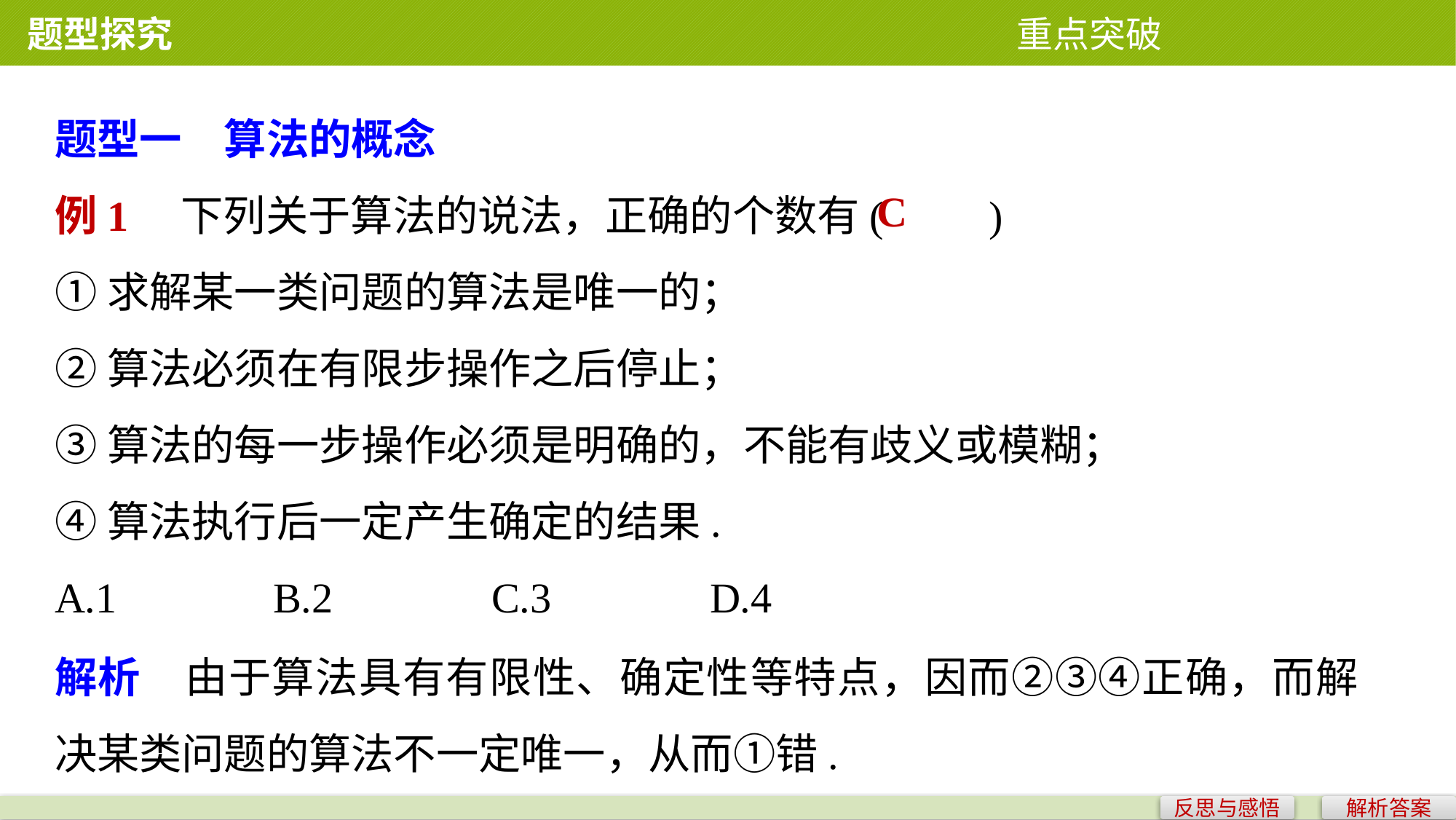

题型探究                                                                                                       重点突破
题型一　算法的概念
例1　下列关于算法的说法，正确的个数有(　　)
①求解某一类问题的算法是唯一的；
②算法必须在有限步操作之后停止；
③算法的每一步操作必须是明确的，不能有歧义或模糊；
④算法执行后一定产生确定的结果.
A.1  		B.2  		C.3  		D.4
C
解析　由于算法具有有限性、确定性等特点，因而②③④正确，而解决某类问题的算法不一定唯一，从而①错.
反思与感悟
解析答案